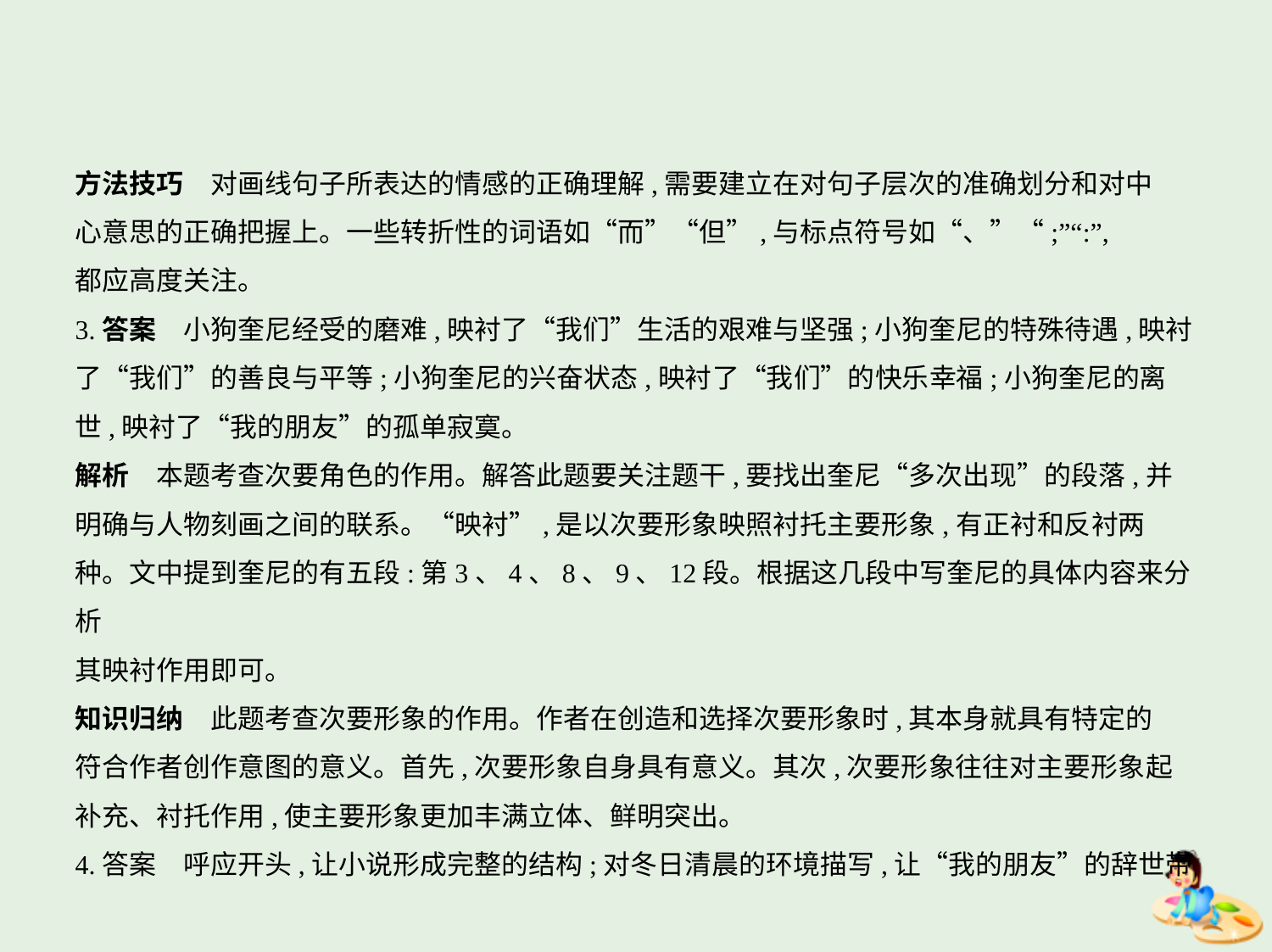

方法技巧　对画线句子所表达的情感的正确理解,需要建立在对句子层次的准确划分和对中
心意思的正确把握上。一些转折性的词语如“而”“但”,与标点符号如“、”“;”“:”,
都应高度关注。
3.答案　小狗奎尼经受的磨难,映衬了“我们”生活的艰难与坚强;小狗奎尼的特殊待遇,映衬
了“我们”的善良与平等;小狗奎尼的兴奋状态,映衬了“我们”的快乐幸福;小狗奎尼的离
世,映衬了“我的朋友”的孤单寂寞。
解析　本题考查次要角色的作用。解答此题要关注题干,要找出奎尼“多次出现”的段落,并
明确与人物刻画之间的联系。“映衬”,是以次要形象映照衬托主要形象,有正衬和反衬两
种。文中提到奎尼的有五段:第3、4、8、9、12段。根据这几段中写奎尼的具体内容来分析
其映衬作用即可。
知识归纳　此题考查次要形象的作用。作者在创造和选择次要形象时,其本身就具有特定的
符合作者创作意图的意义。首先,次要形象自身具有意义。其次,次要形象往往对主要形象起
补充、衬托作用,使主要形象更加丰满立体、鲜明突出。
4.答案　呼应开头,让小说形成完整的结构;对冬日清晨的环境描写,让“我的朋友”的辞世带